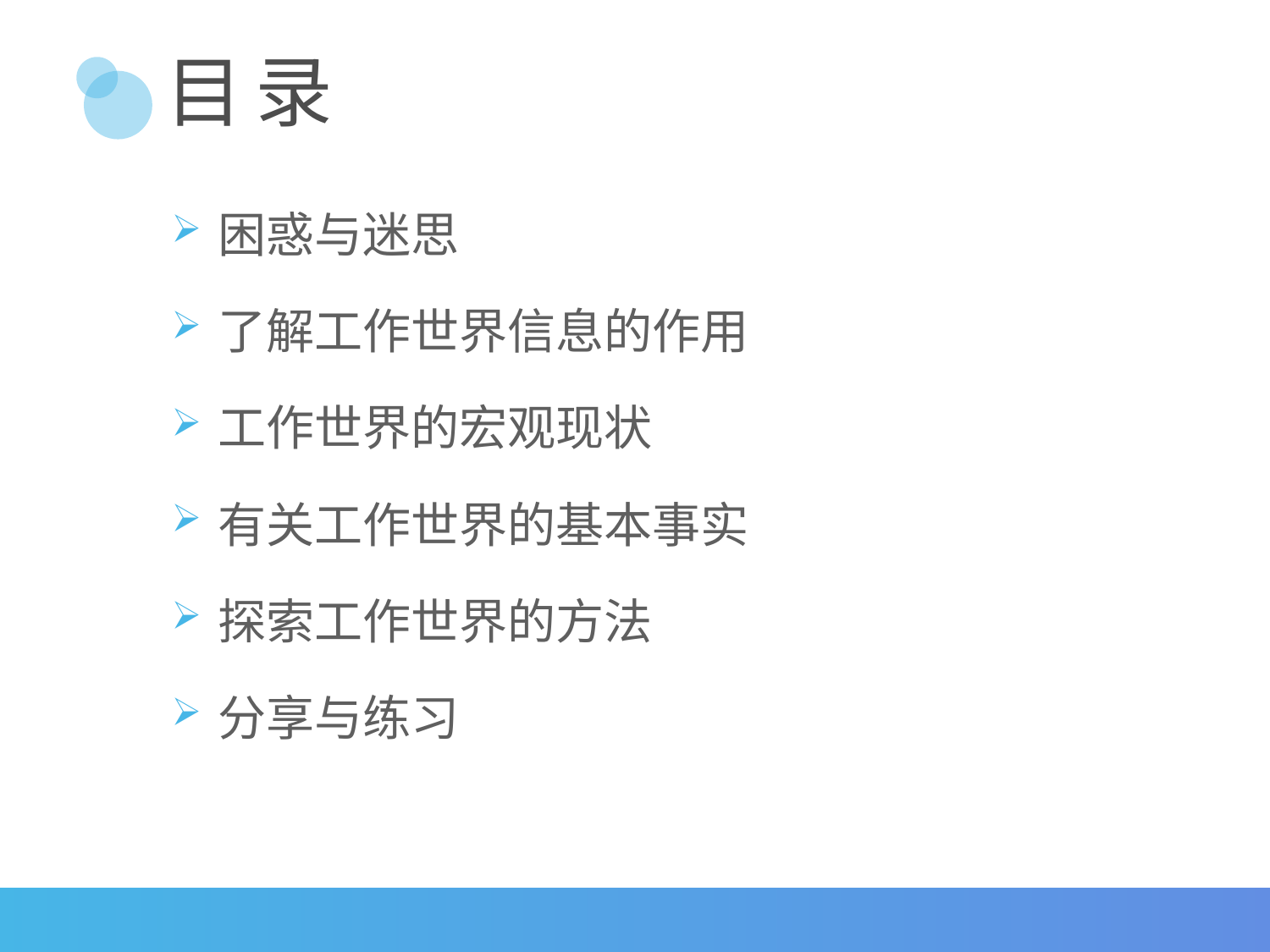

# 目 录
困惑与迷思
了解工作世界信息的作用
工作世界的宏观现状
有关工作世界的基本事实
探索工作世界的方法
分享与练习